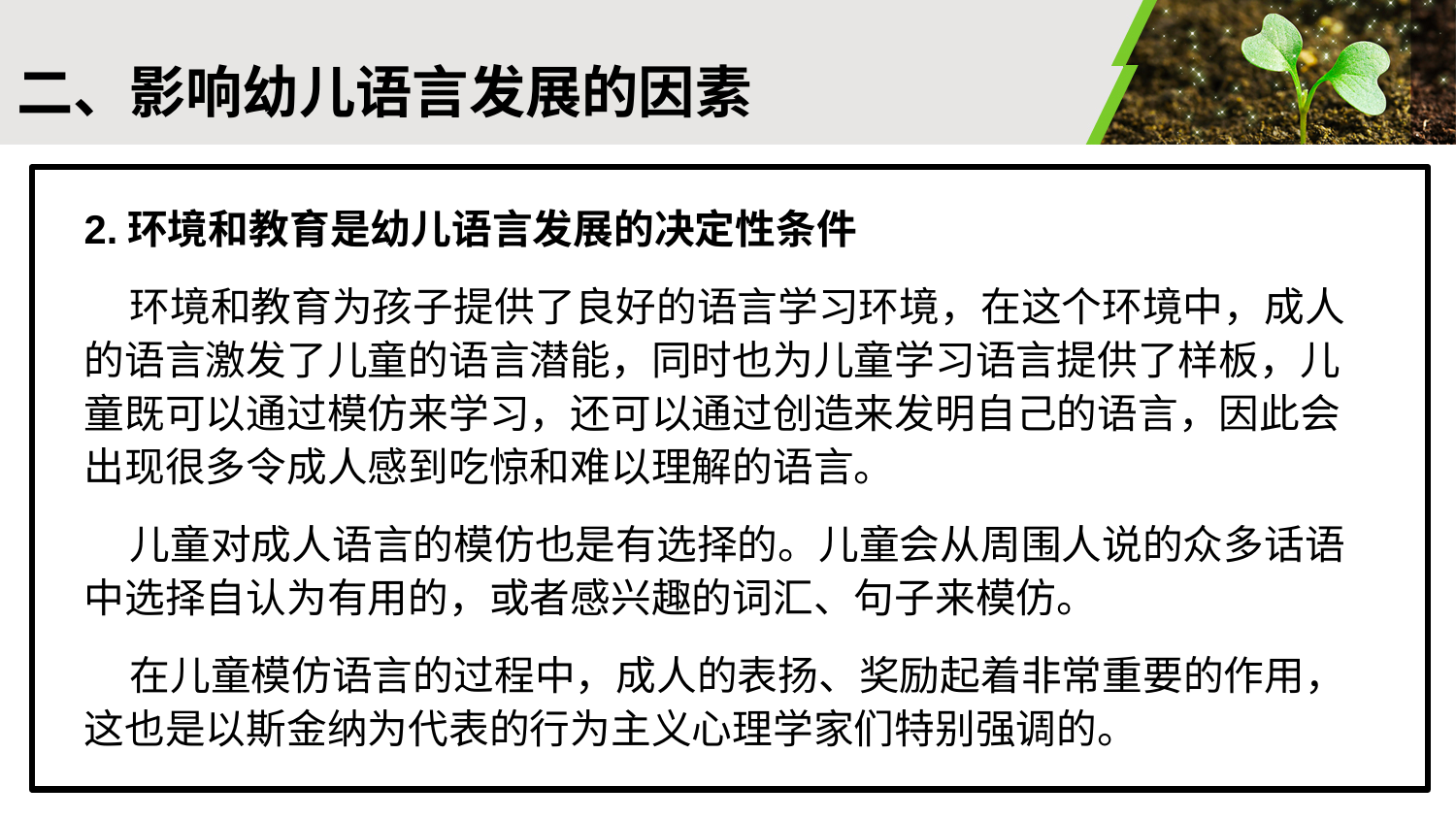

#
二、影响幼儿语言发展的因素

2.环境和教育是幼儿语言发展的决定性条件
    环境和教育为孩子提供了良好的语言学习环境，在这个环境中，成人的语言激发了儿童的语言潜能，同时也为儿童学习语言提供了样板，儿童既可以通过模仿来学习，还可以通过创造来发明自己的语言，因此会出现很多令成人感到吃惊和难以理解的语言。
    儿童对成人语言的模仿也是有选择的。儿童会从周围人说的众多话语中选择自认为有用的，或者感兴趣的词汇、句子来模仿。
    在儿童模仿语言的过程中，成人的表扬、奖励起着非常重要的作用，这也是以斯金纳为代表的行为主义心理学家们特别强调的。